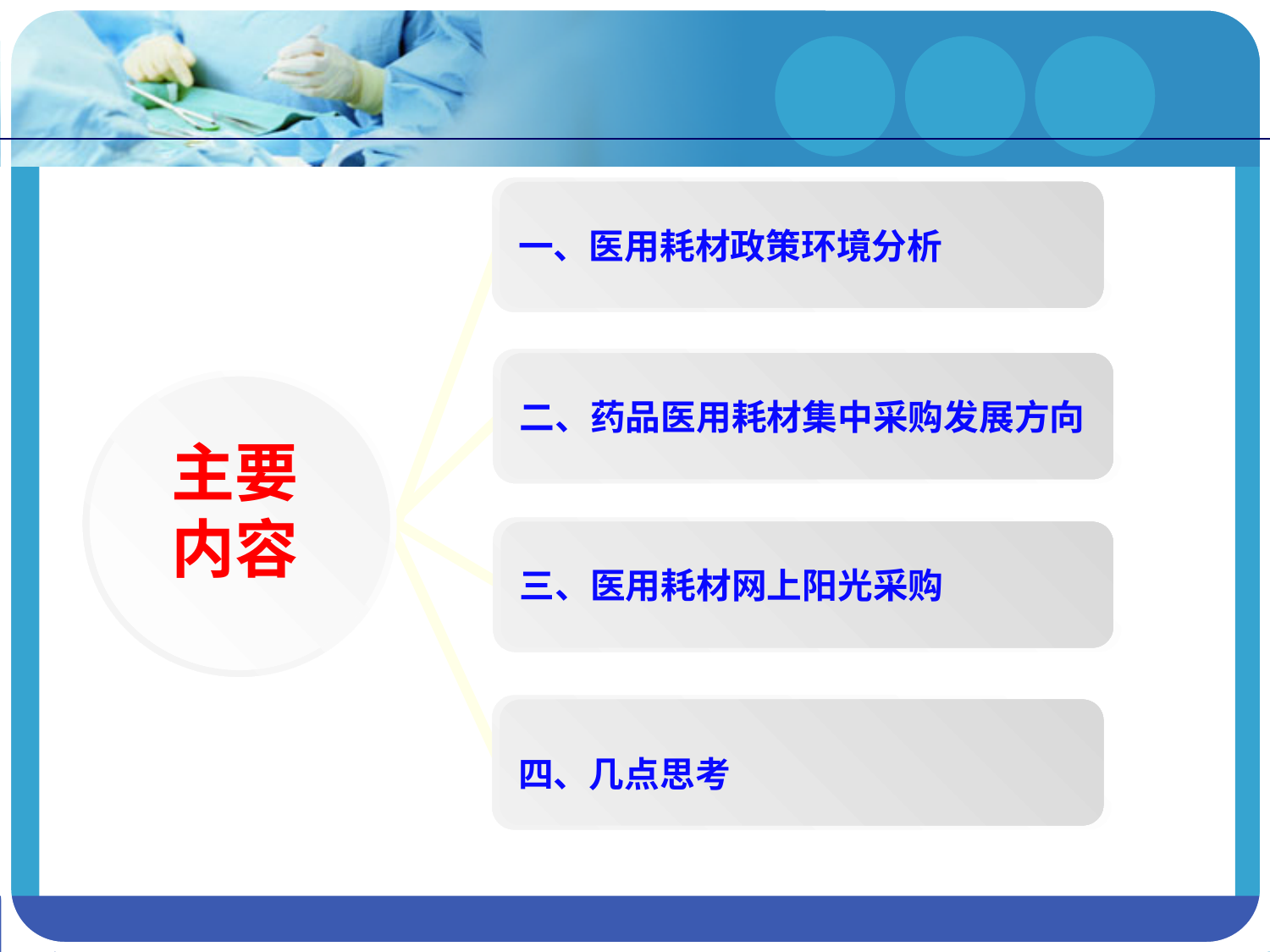

一、医用耗材政策环境分析

二、药品医用耗材集中采购发展方向

主要
内容

三、医用耗材网上阳光采购

四、几点思考
延时符